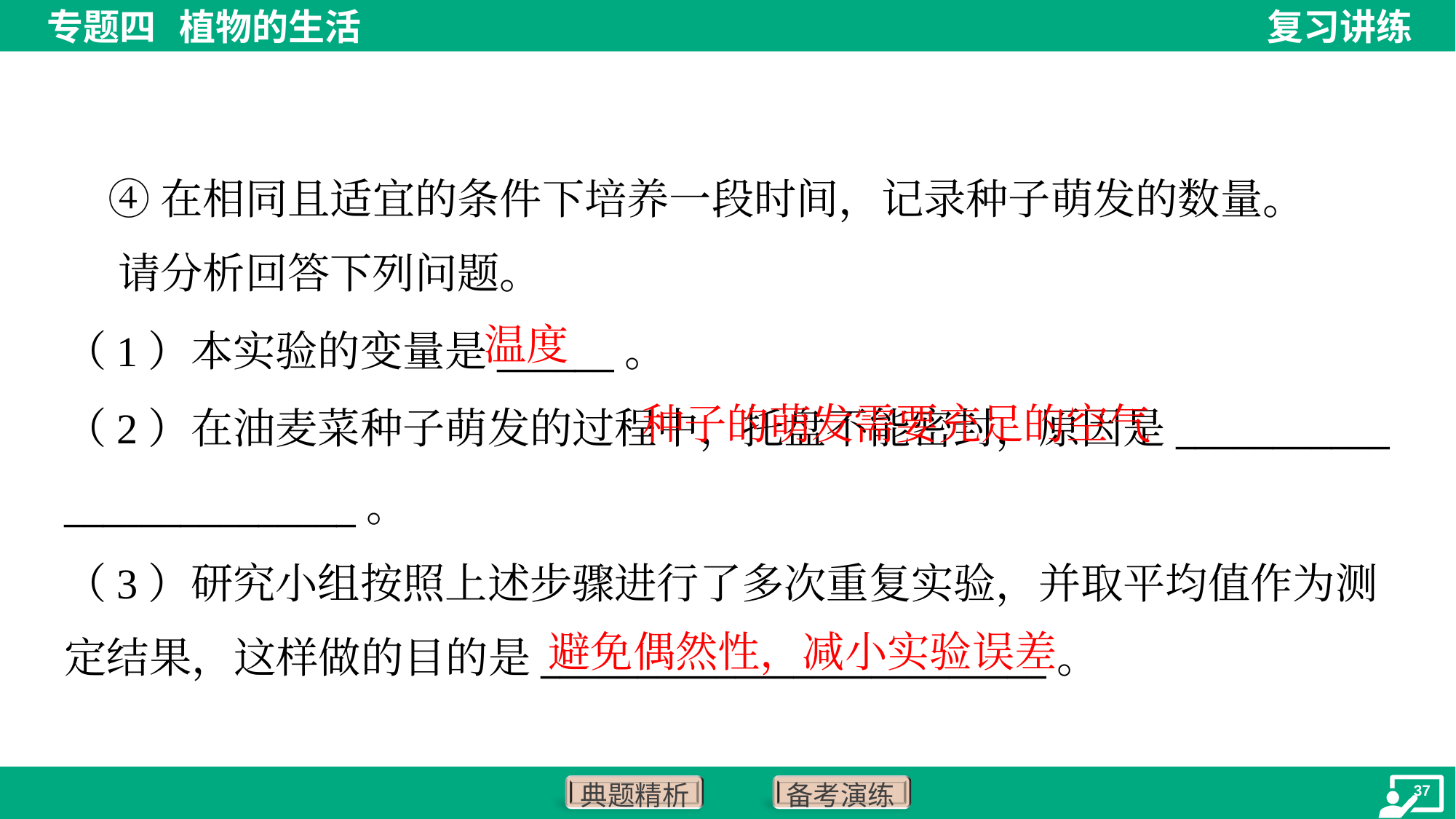

④在相同且适宜的条件下培养一段时间，记录种子萌发的数量。
    请分析回答下列问题。
温度
（1）本实验的变量是______。
（2）在油麦菜种子萌发的过程中，托盘不能密封，原因是___________
_______________。
（3）研究小组按照上述步骤进行了多次重复实验，并取平均值作为测
定结果，这样做的目的是__________________________。
                                                    种子的萌发需要充足的空气
避免偶然性，减小实验误差